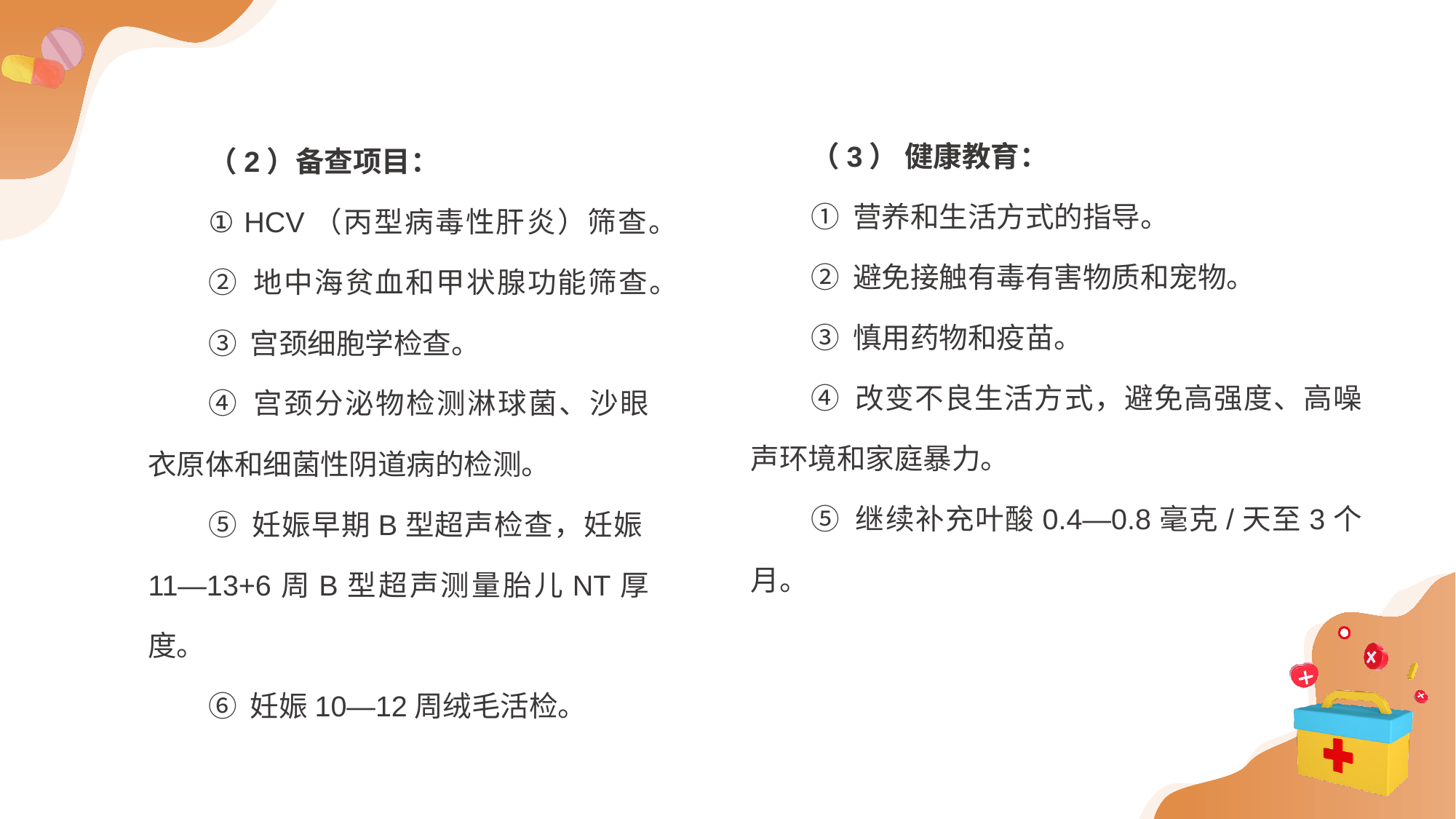

（2）备查项目：
① HCV（丙型病毒性肝炎）筛查。
② 地中海贫血和甲状腺功能筛查。
③ 宫颈细胞学检查。
④ 宫颈分泌物检测淋球菌、沙眼衣原体和细菌性阴道病的检测。
⑤ 妊娠早期B型超声检查，妊娠11—13+6周B型超声测量胎儿NT厚度。
⑥ 妊娠10—12周绒毛活检。
（3） 健康教育：
① 营养和生活方式的指导。
② 避免接触有毒有害物质和宠物。
③ 慎用药物和疫苗。
④ 改变不良生活方式，避免高强度、高噪声环境和家庭暴力。
⑤ 继续补充叶酸0.4—0.8毫克/天至3个月。